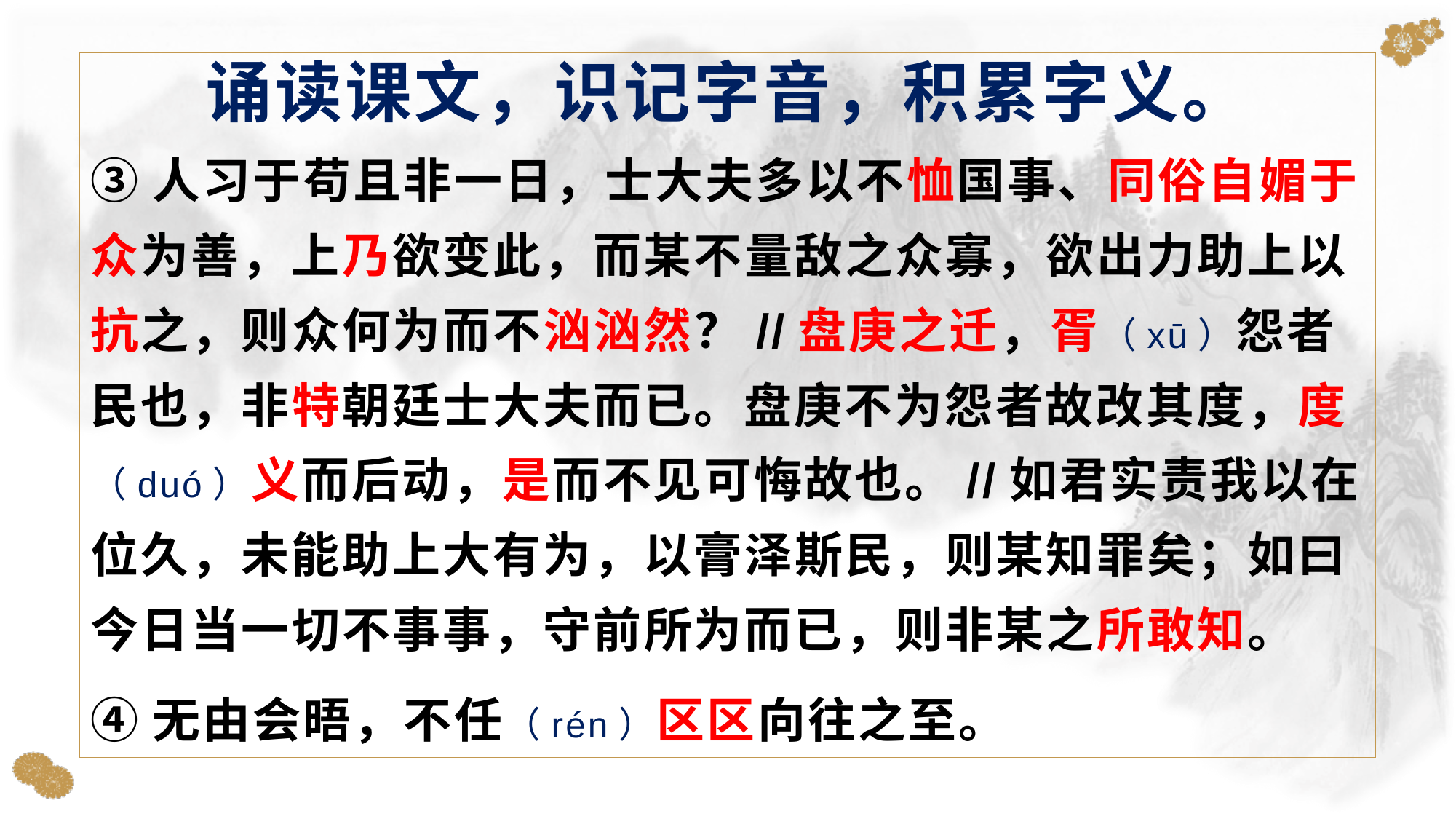

# 诵读课文，识记字音，积累字义。
③人习于苟且非一日，士大夫多以不恤国事、同俗自媚于众为善，上乃欲变此，而某不量敌之众寡，欲出力助上以抗之，则众何为而不汹汹然？//盘庚之迁，胥（xū）怨者民也，非特朝廷士大夫而已。盘庚不为怨者故改其度，度（duó）义而后动，是而不见可悔故也。//如君实责我以在位久，未能助上大有为，以膏泽斯民，则某知罪矣；如曰今日当一切不事事，守前所为而已，则非某之所敢知。
④无由会晤，不任（rén）区区向往之至。